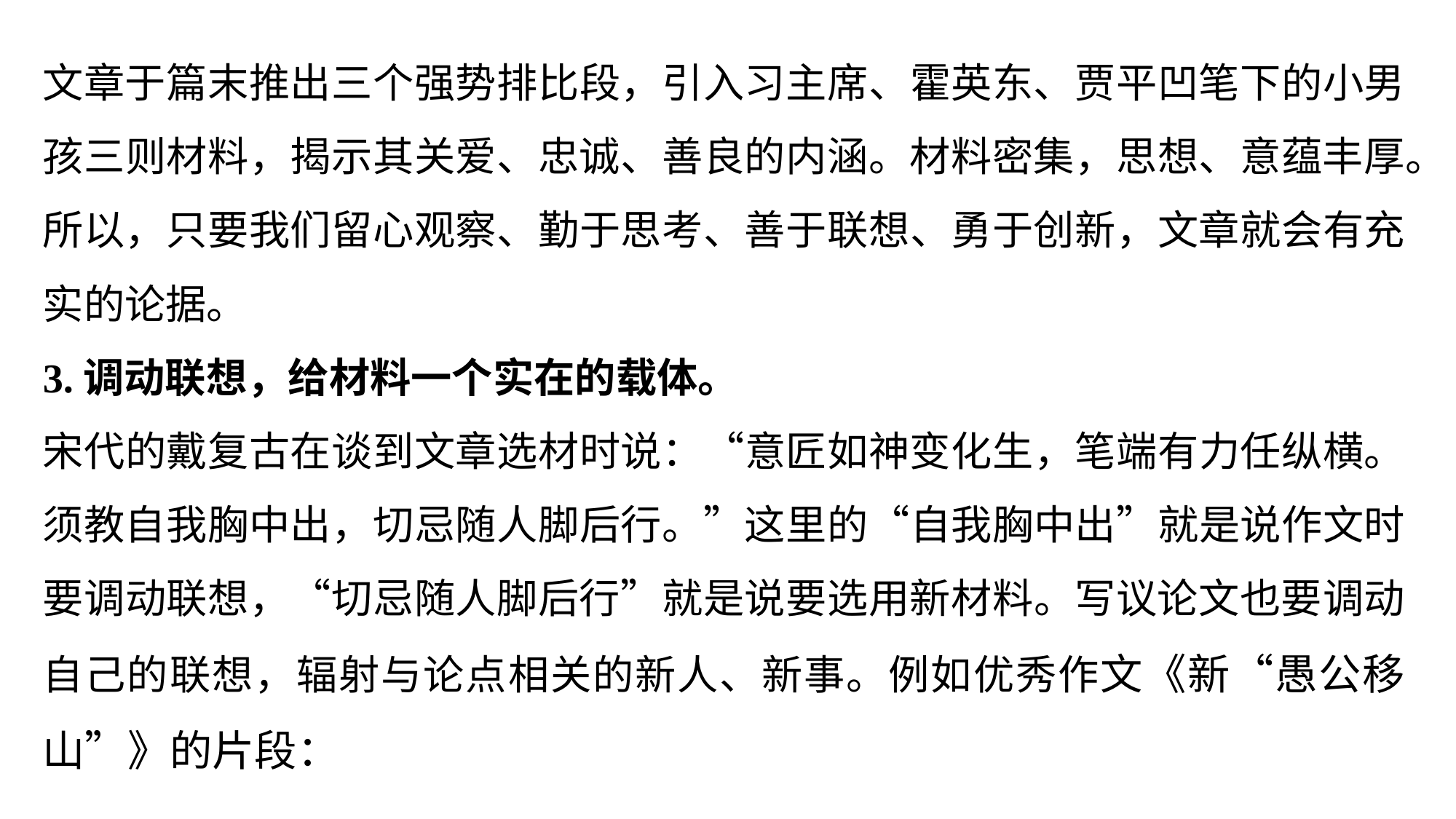

文章于篇末推出三个强势排比段，引入习主席、霍英东、贾平凹笔下的小男孩三则材料，揭示其关爱、忠诚、善良的内涵。材料密集，思想、意蕴丰厚。
所以，只要我们留心观察、勤于思考、善于联想、勇于创新，文章就会有充实的论据。
3.调动联想，给材料一个实在的载体。
宋代的戴复古在谈到文章选材时说：“意匠如神变化生，笔端有力任纵横。须教自我胸中出，切忌随人脚后行。”这里的“自我胸中出”就是说作文时要调动联想，“切忌随人脚后行”就是说要选用新材料。写议论文也要调动自己的联想，辐射与论点相关的新人、新事。例如优秀作文《新“愚公移山”》的片段：